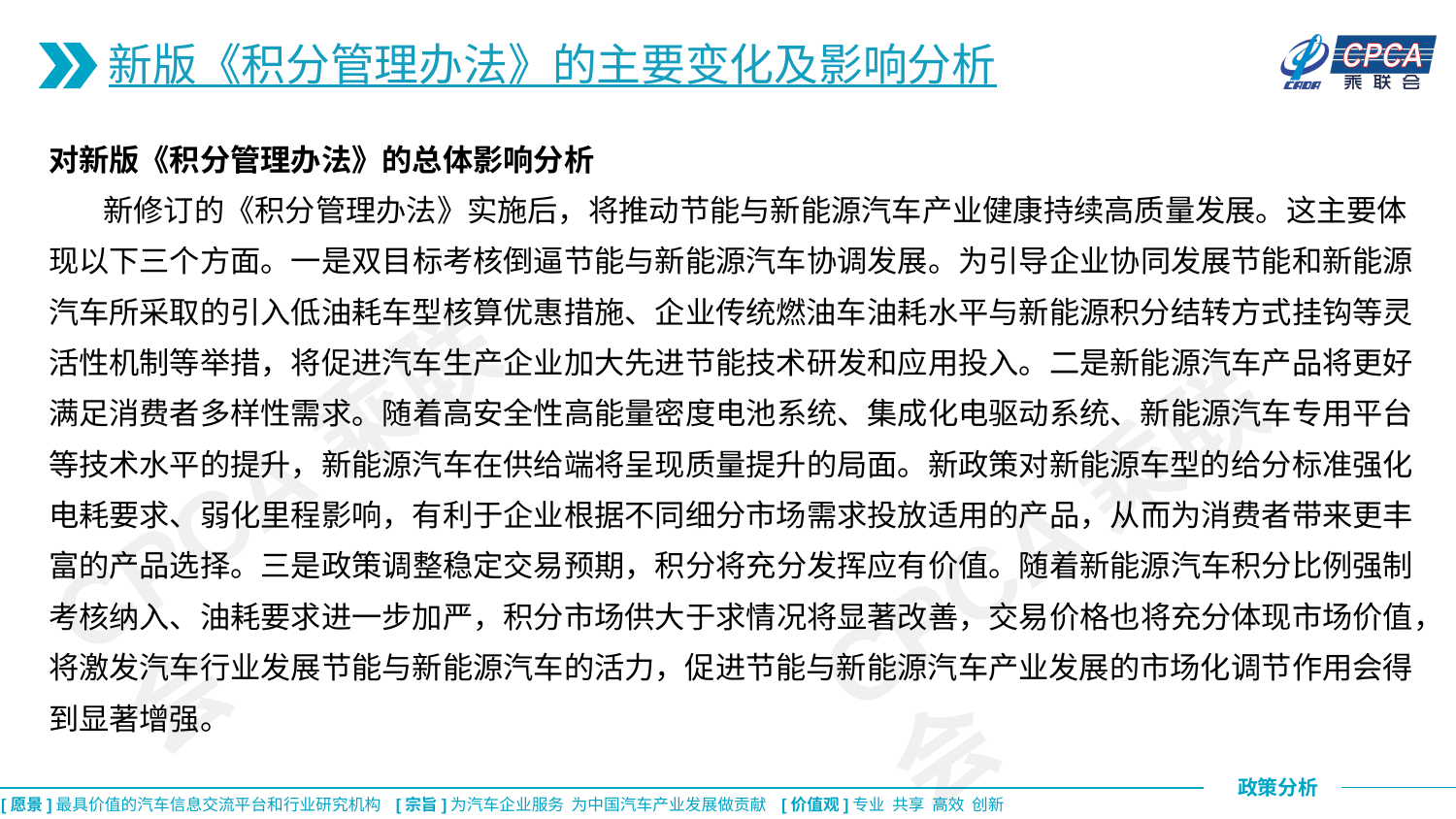

新版《积分管理办法》的主要变化及影响分析
对新版《积分管理办法》的总体影响分析
       新修订的《积分管理办法》实施后，将推动节能与新能源汽车产业健康持续高质量发展。这主要体现以下三个方面。一是双目标考核倒逼节能与新能源汽车协调发展。为引导企业协同发展节能和新能源汽车所采取的引入低油耗车型核算优惠措施、企业传统燃油车油耗水平与新能源积分结转方式挂钩等灵活性机制等举措，将促进汽车生产企业加大先进节能技术研发和应用投入。二是新能源汽车产品将更好满足消费者多样性需求。随着高安全性高能量密度电池系统、集成化电驱动系统、新能源汽车专用平台等技术水平的提升，新能源汽车在供给端将呈现质量提升的局面。新政策对新能源车型的给分标准强化电耗要求、弱化里程影响，有利于企业根据不同细分市场需求投放适用的产品，从而为消费者带来更丰富的产品选择。三是政策调整稳定交易预期，积分将充分发挥应有价值。随着新能源汽车积分比例强制考核纳入、油耗要求进一步加严，积分市场供大于求情况将显著改善，交易价格也将充分体现市场价值，将激发汽车行业发展节能与新能源汽车的活力，促进节能与新能源汽车产业发展的市场化调节作用会得到显著增强。
CPCA乘联会
CPCA乘联会